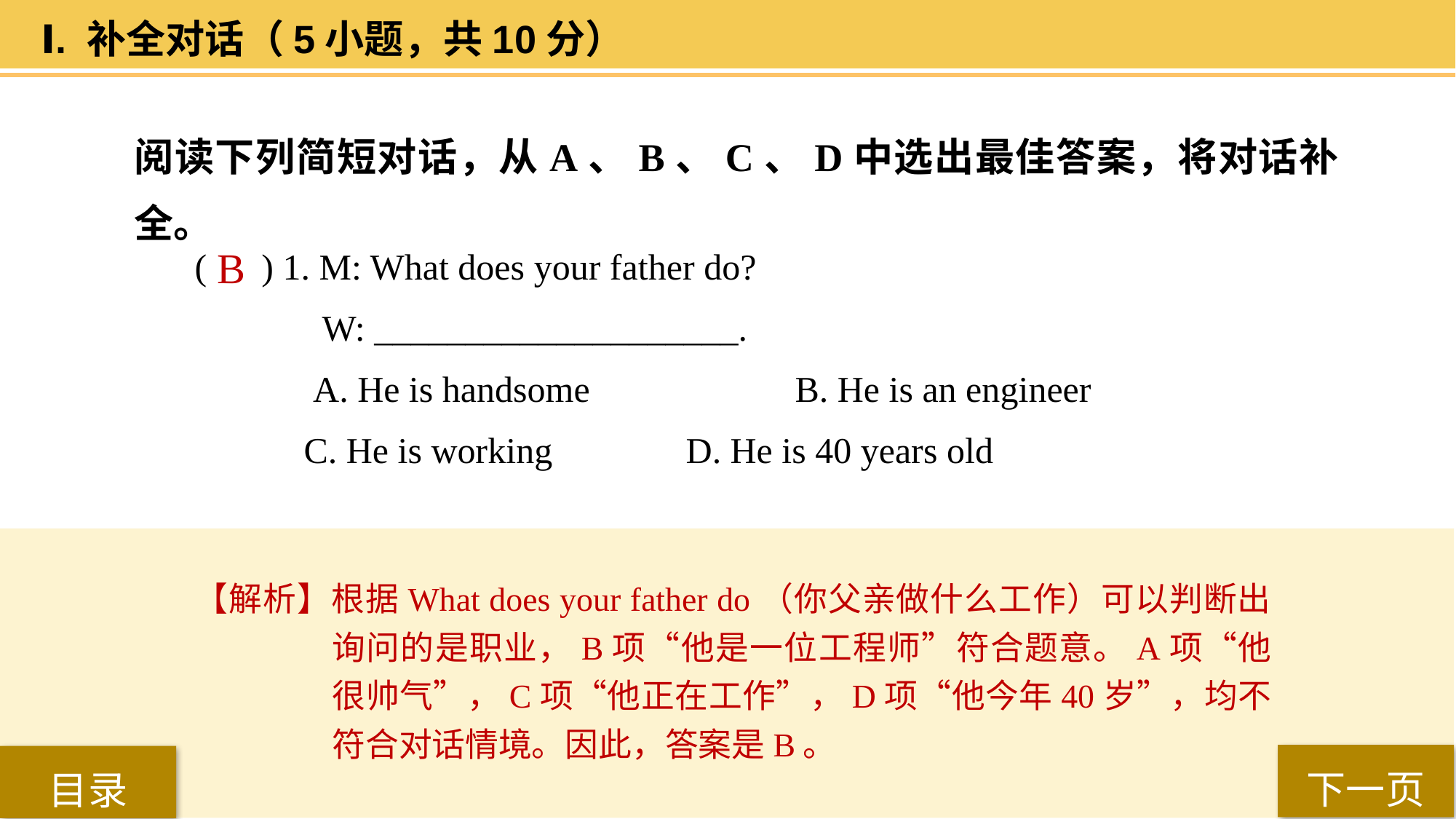

Ⅰ. 补全对话（5小题，共10分）
阅读下列简短对话，从A、B、C、D中选出最佳答案，将对话补全。
(      ) 1. M: What does your father do?
  W: ____________________.
 A. He is handsome 		B. He is an engineer
C. He is working 		D. He is 40 years old
 B
【解析】根据What does your father do（你父亲做什么工作）可以判断出询问的是职业，B项“他是一位工程师”符合题意。A项“他很帅气”，C项“他正在工作”，D项“他今年40岁”，均不符合对话情境。因此，答案是B。